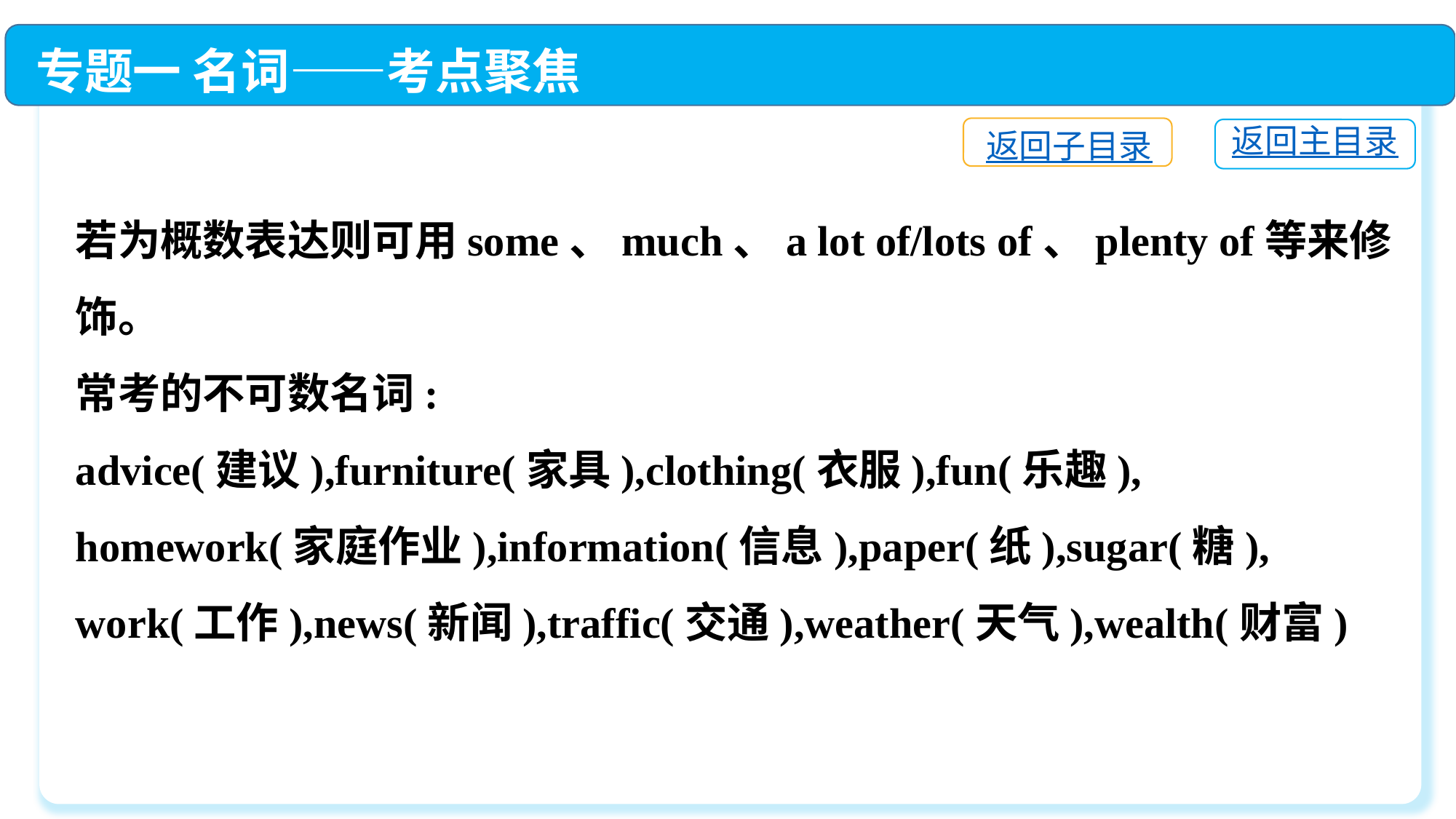

专题一 名词——考点聚焦

返回子目录
返回主目录
若为概数表达则可用some、much、a lot of/lots of、plenty of等来修饰。
常考的不可数名词:
advice(建议),furniture(家具),clothing(衣服),fun(乐趣),
homework(家庭作业),information(信息),paper(纸),sugar(糖),
work(工作),news(新闻),traffic(交通),weather(天气),wealth(财富)